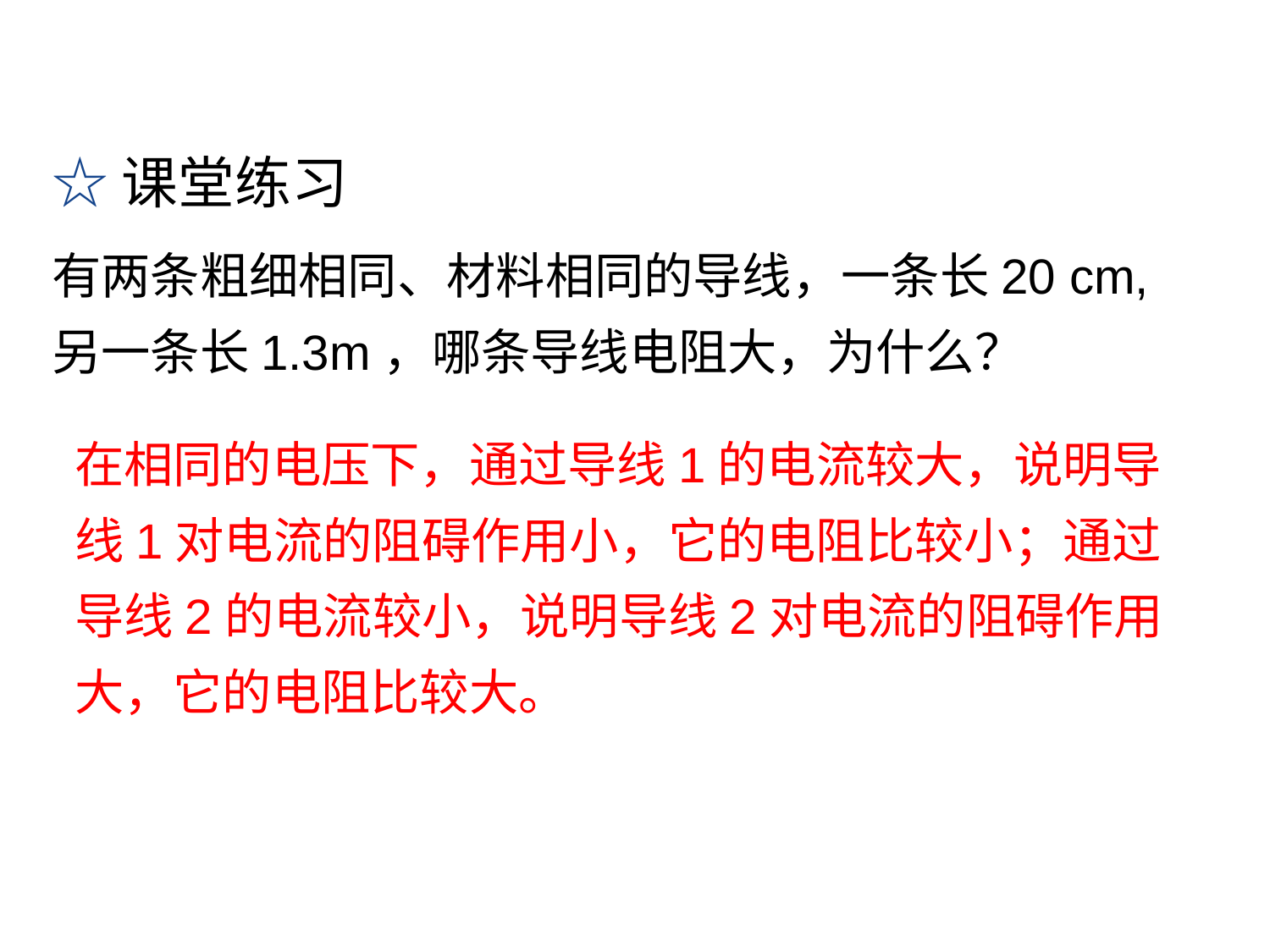

☆课堂练习
有两条粗细相同、材料相同的导线，一条长20 cm,另一条长1.3m，哪条导线电阻大，为什么？
在相同的电压下，通过导线1的电流较大，说明导线1对电流的阻碍作用小，它的电阻比较小；通过导线2的电流较小，说明导线2对电流的阻碍作用大，它的电阻比较大。